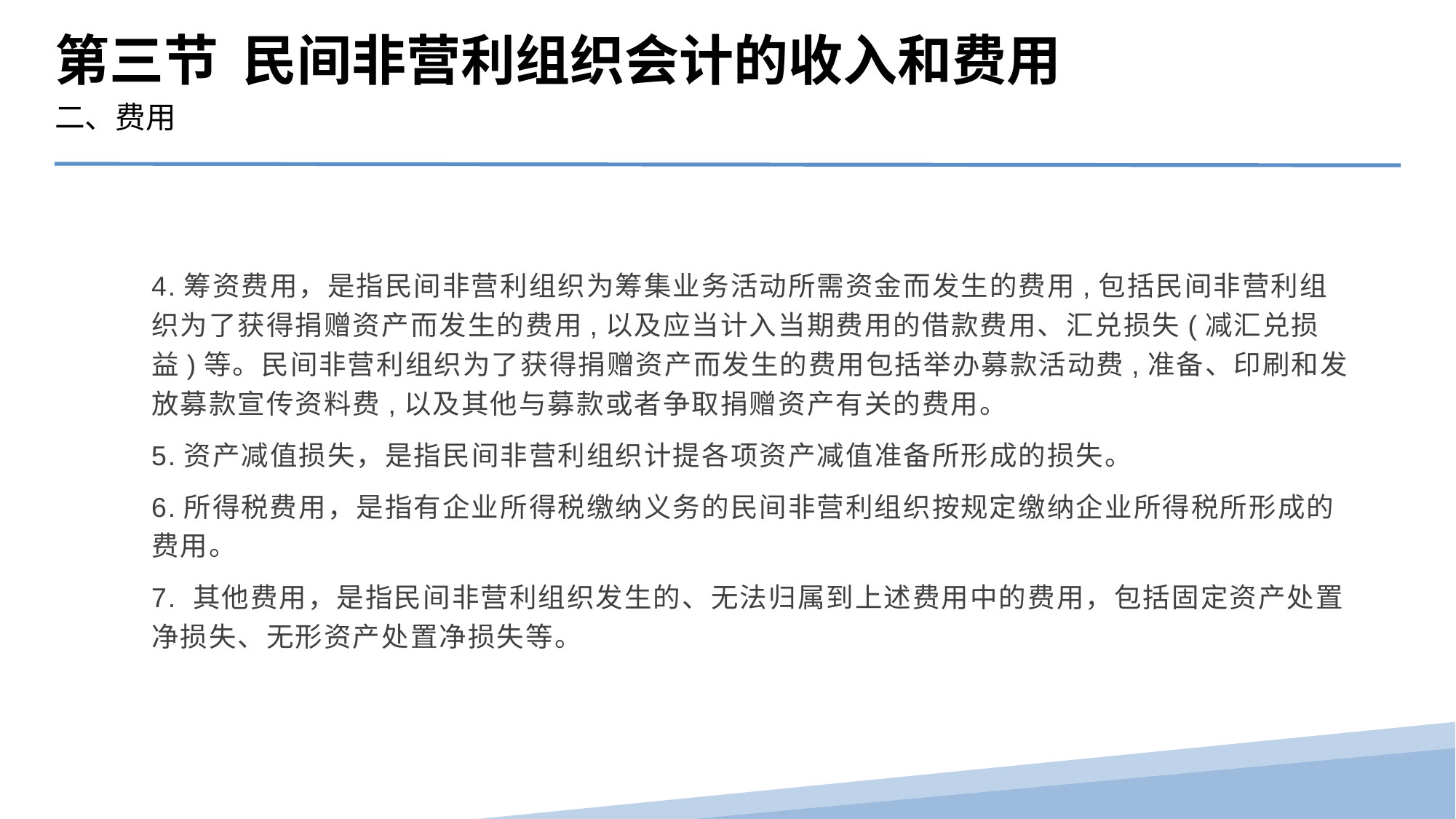

第三节  民间非营利组织会计的收入和费用
二、费用
4.筹资费用，是指民间非营利组织为筹集业务活动所需资金而发生的费用,包括民间非营利组织为了获得捐赠资产而发生的费用,以及应当计入当期费用的借款费用、汇兑损失(减汇兑损益)等。民间非营利组织为了获得捐赠资产而发生的费用包括举办募款活动费,准备、印刷和发放募款宣传资料费,以及其他与募款或者争取捐赠资产有关的费用。
5.资产减值损失，是指民间非营利组织计提各项资产减值准备所形成的损失。
6.所得税费用，是指有企业所得税缴纳义务的民间非营利组织按规定缴纳企业所得税所形成的费用。
7. 其他费用，是指民间非营利组织发生的、无法归属到上述费用中的费用，包括固定资产处置净损失、无形资产处置净损失等。